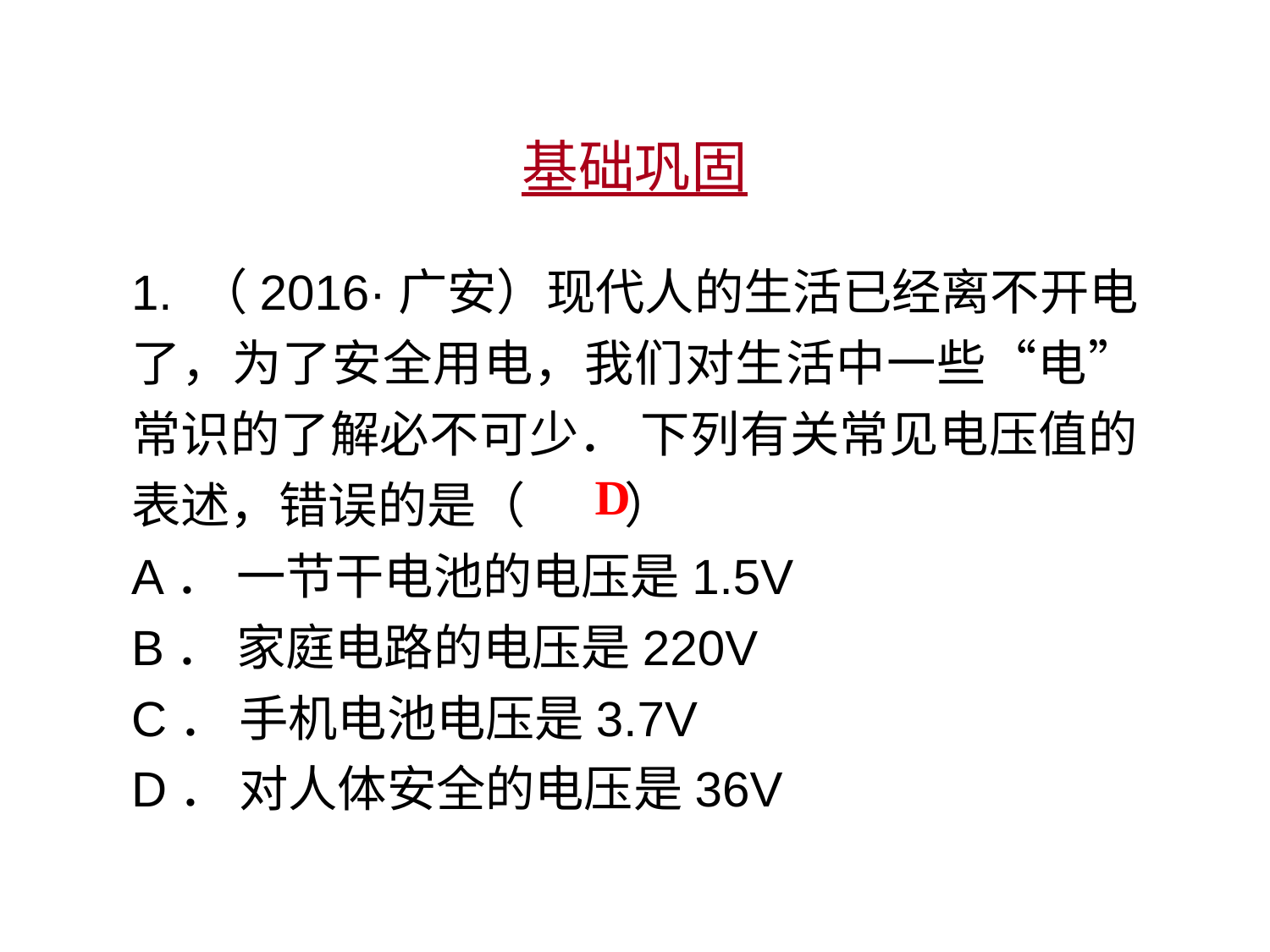

基础巩固
1. （2016·广安）现代人的生活已经离不开电了，为了安全用电，我们对生活中一些“电”常识的了解必不可少． 下列有关常见电压值的表述，错误的是（　　）
A． 一节干电池的电压是1.5V
B． 家庭电路的电压是220V
C． 手机电池电压是3.7V
D． 对人体安全的电压是36V
D